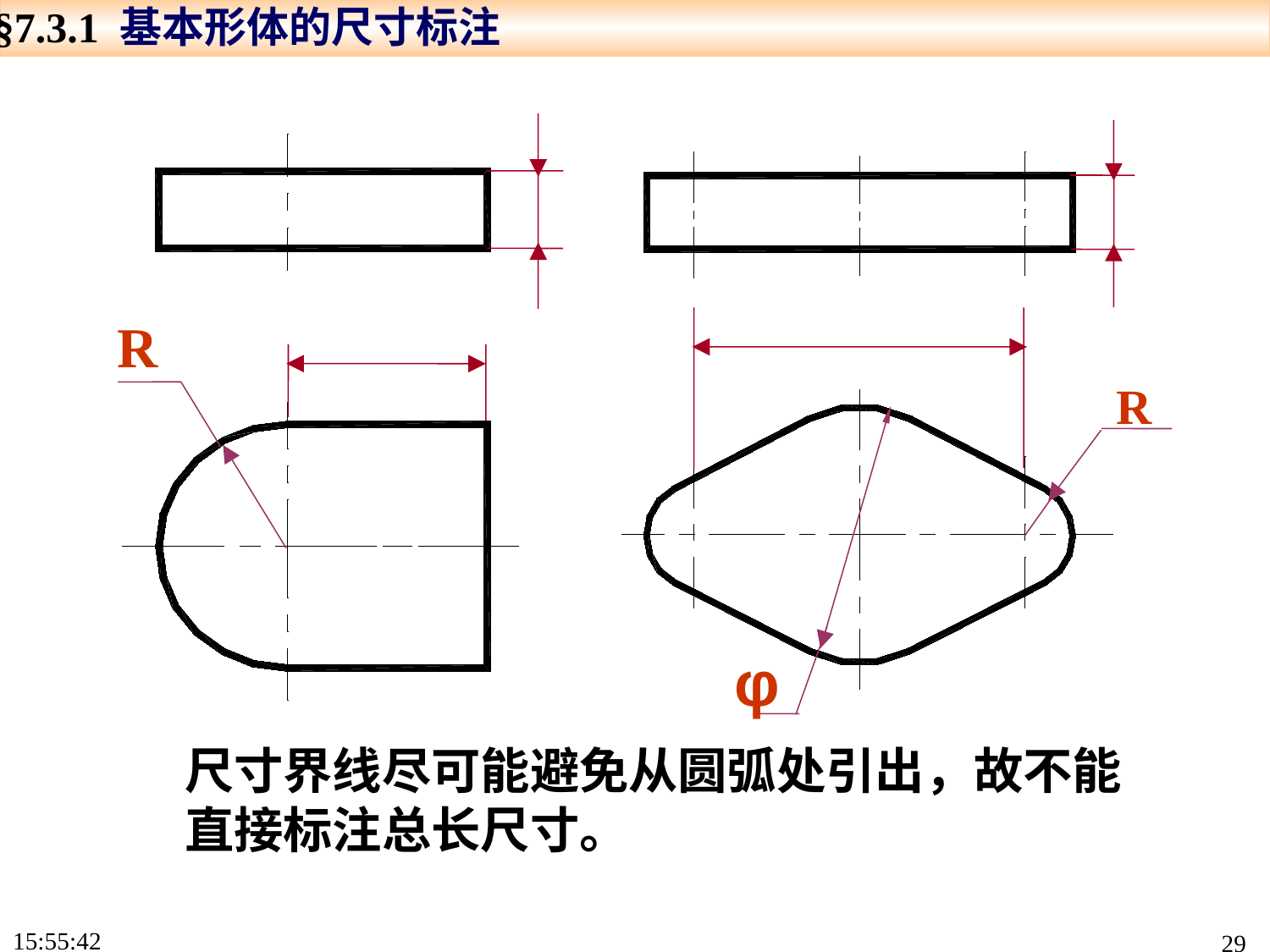

§7.3.1 基本形体的尺寸标注

R

R

φ

尺寸界线尽可能避免从圆弧处引出，故不能直接标注总长尺寸。
15:55:42
29